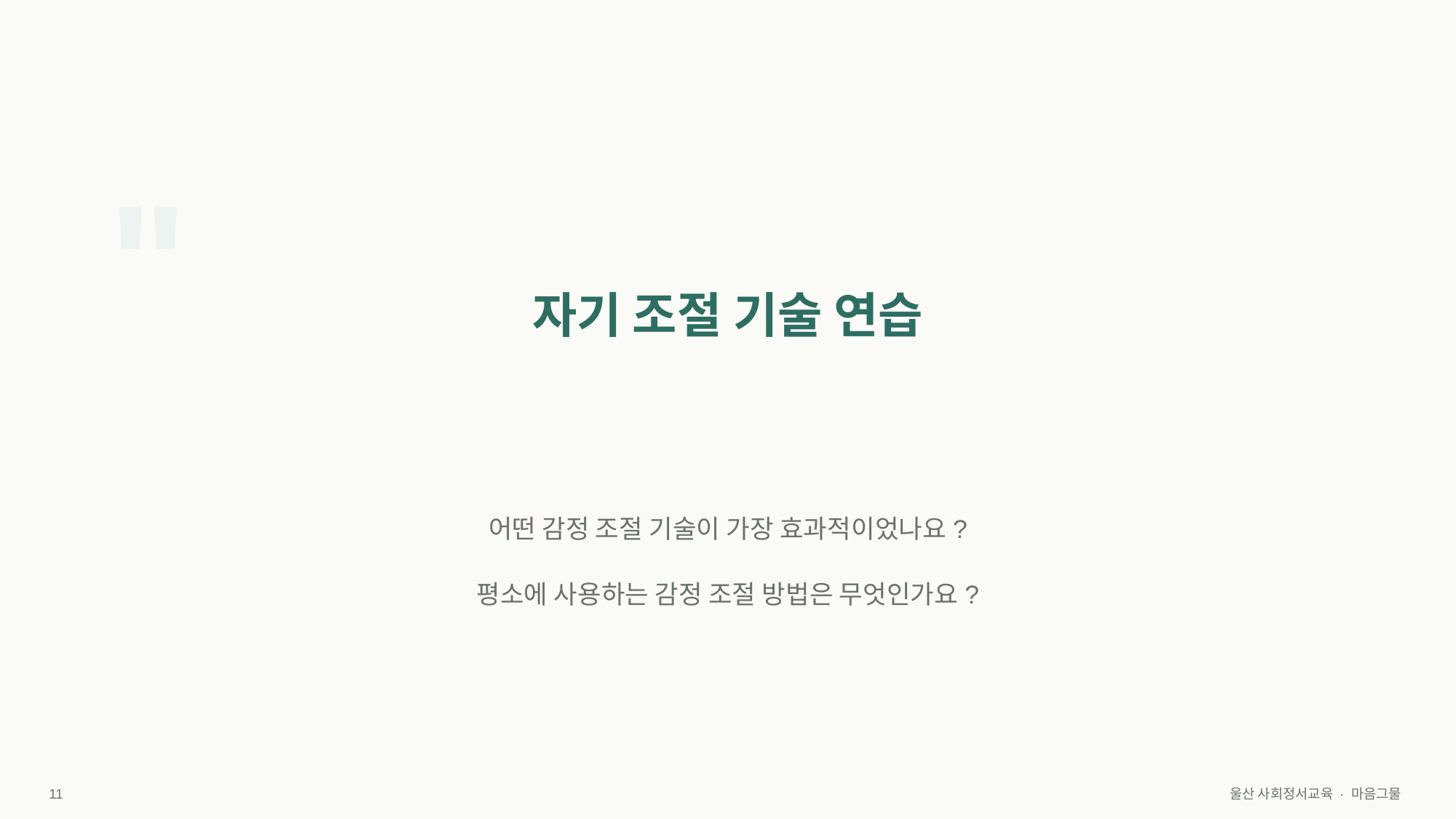

"
자기 조절 기술 연습
어떤 감정 조절 기술이 가장 효과적이었나요?
평소에 사용하는 감정 조절 방법은 무엇인가요?
11
울산 사회정서교육 · 마음그물